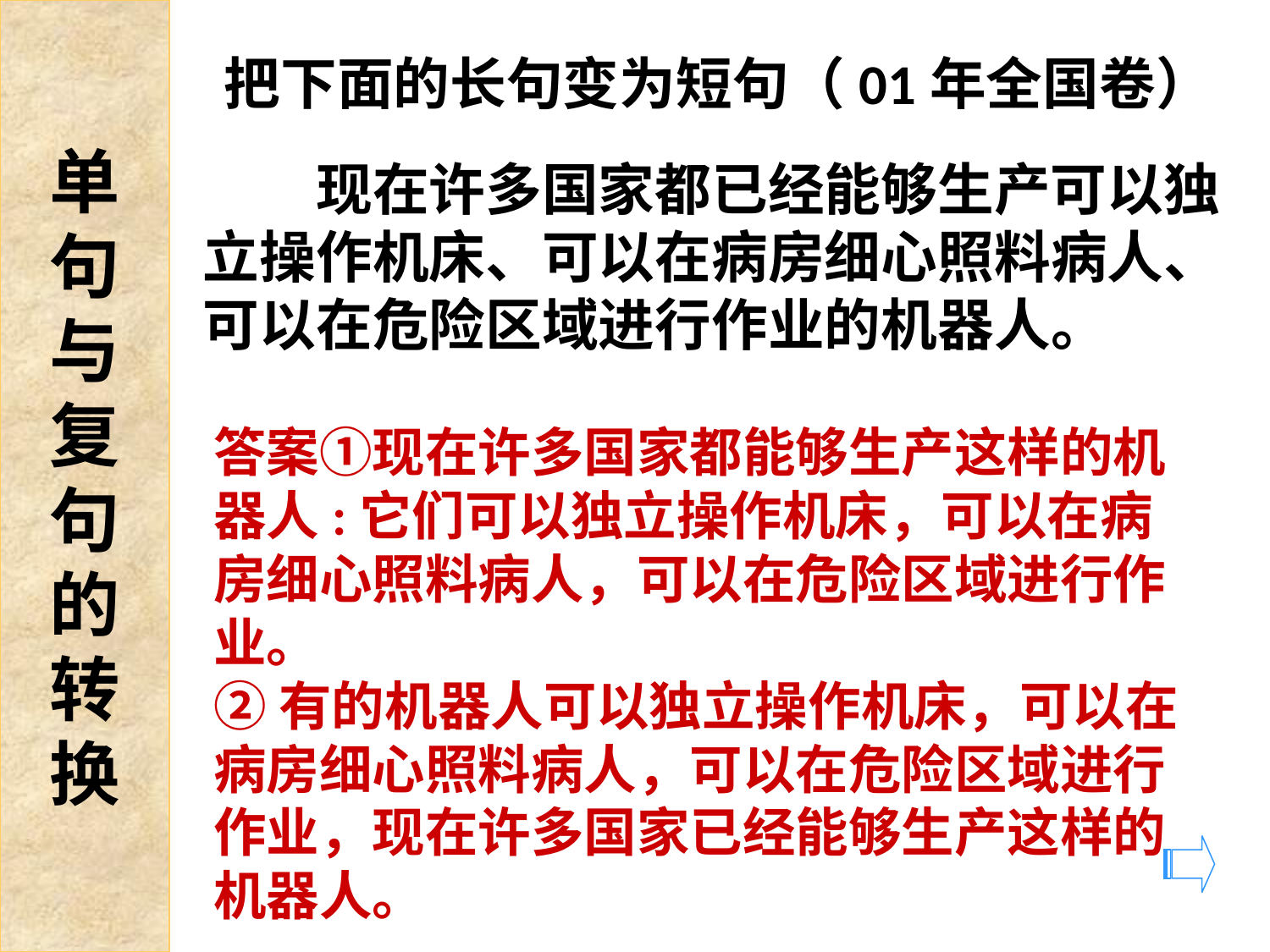

单
句
与
复
句
的
转
换
把下面的长句变为短句（01年全国卷）
　　现在许多国家都已经能够生产可以独立操作机床、可以在病房细心照料病人、可以在危险区域进行作业的机器人。
答案①现在许多国家都能够生产这样的机器人:它们可以独立操作机床，可以在病房细心照料病人，可以在危险区域进行作业。
②有的机器人可以独立操作机床，可以在病房细心照料病人，可以在危险区域进行作业，现在许多国家已经能够生产这样的机器人。